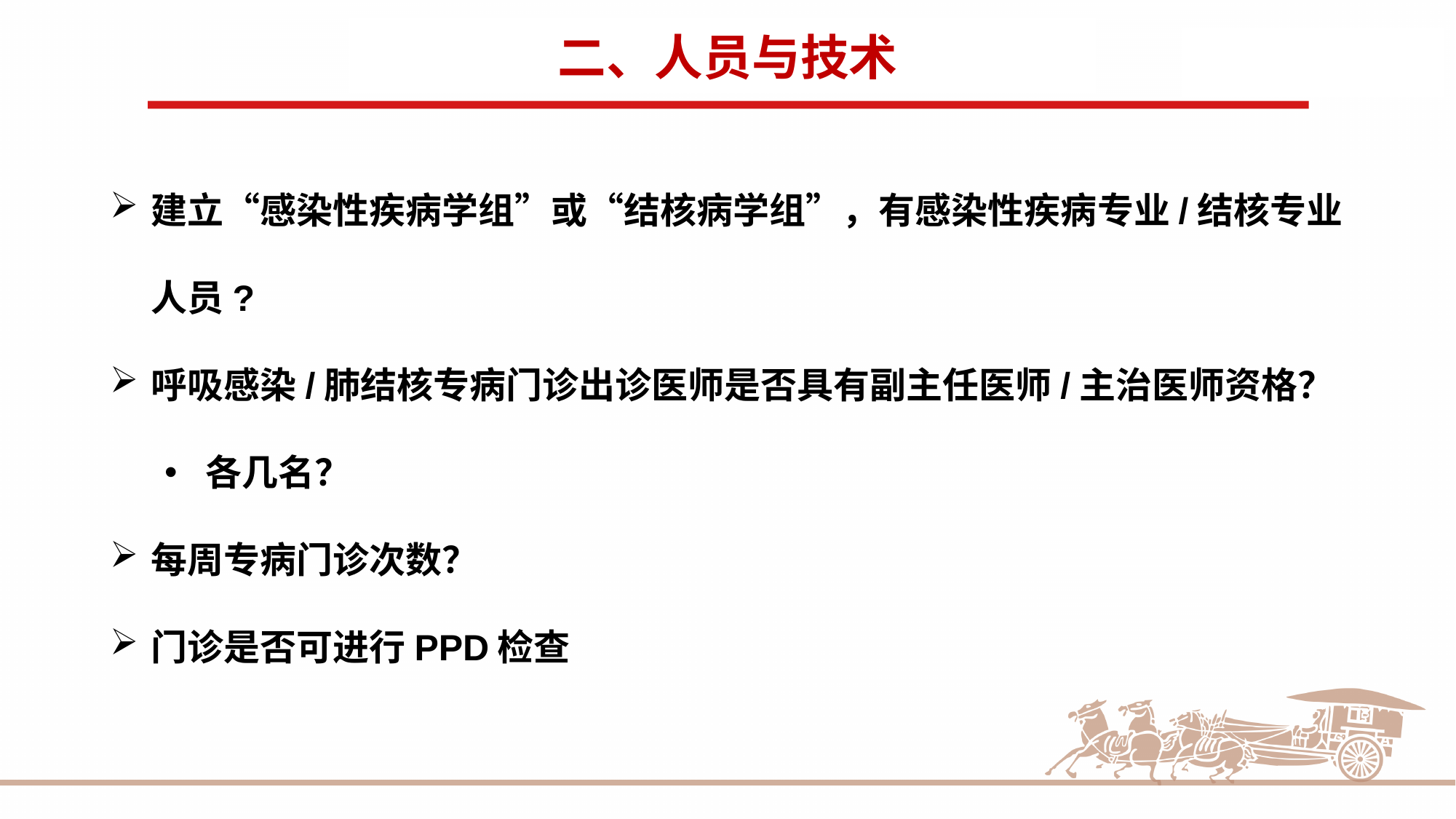

二、人员与技术
建立“感染性疾病学组”或“结核病学组”，有感染性疾病专业/结核专业人员?
呼吸感染/肺结核专病门诊出诊医师是否具有副主任医师/主治医师资格？
各几名？
每周专病门诊次数？
门诊是否可进行PPD检查